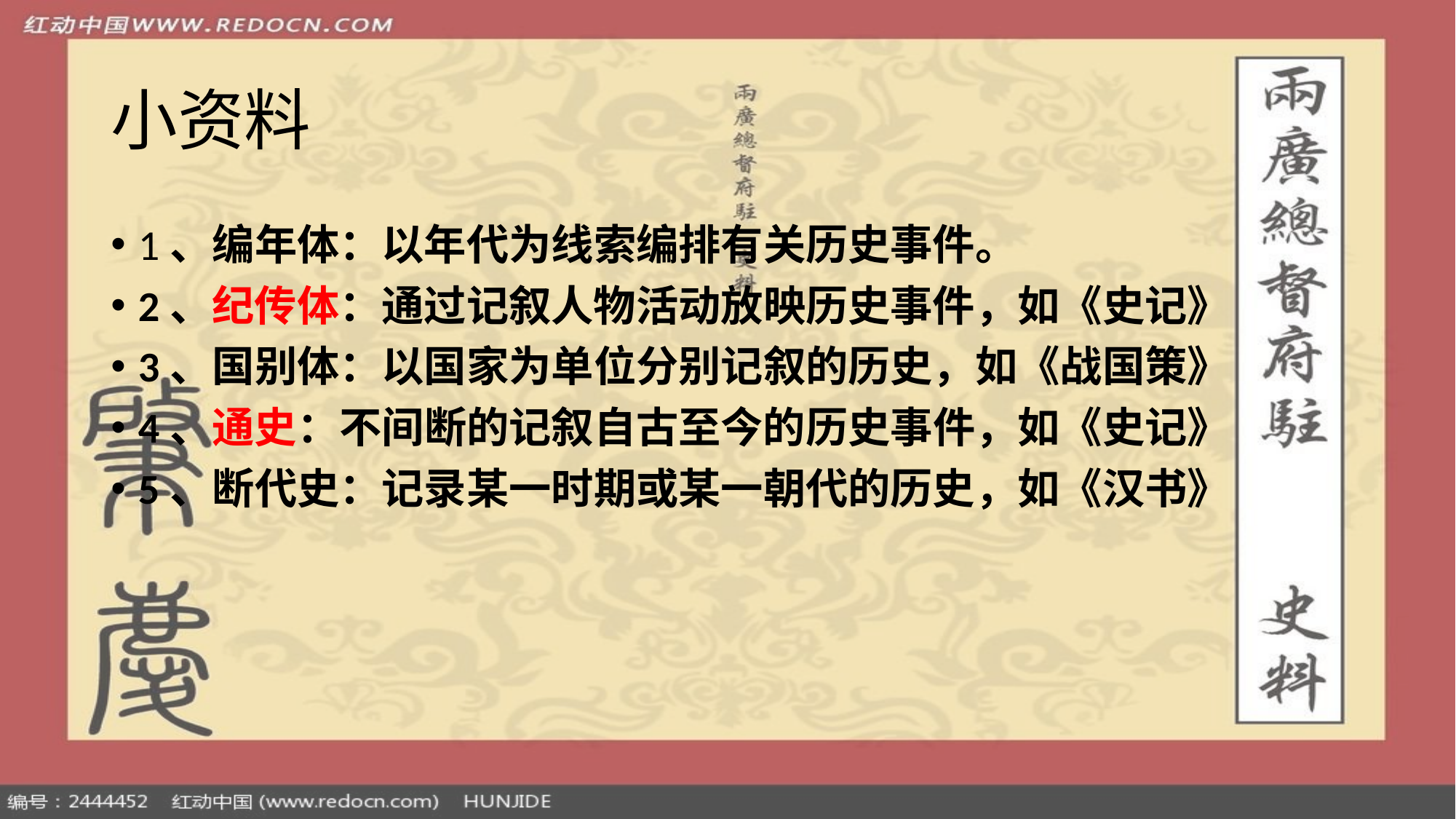

# 小资料
1、编年体：以年代为线索编排有关历史事件。
2、纪传体：通过记叙人物活动放映历史事件，如《史记》
3、国别体：以国家为单位分别记叙的历史，如《战国策》
4、通史：不间断的记叙自古至今的历史事件，如《史记》
5、断代史：记录某一时期或某一朝代的历史，如《汉书》